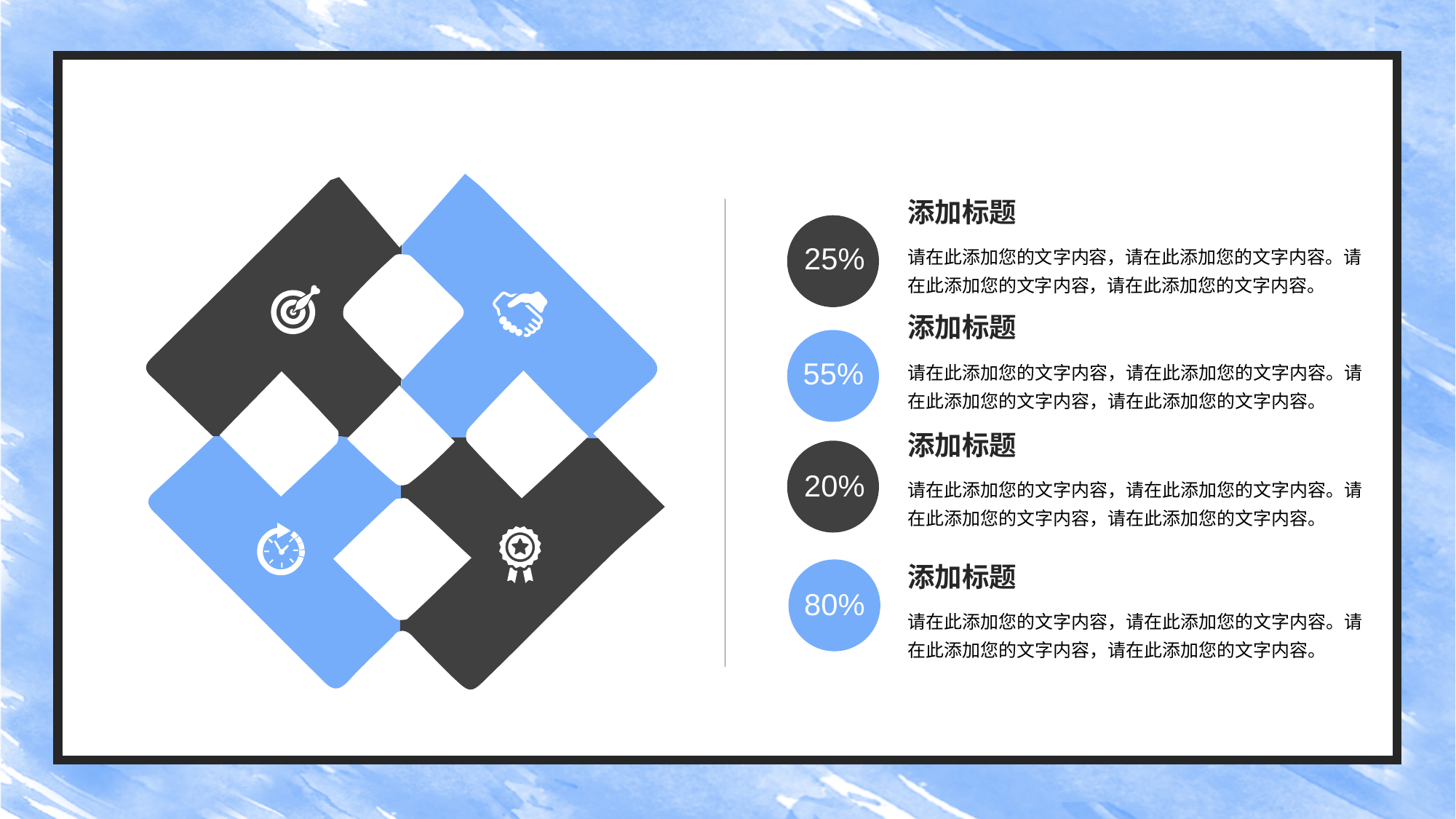

添加标题

请在此添加您的文字内容，请在此添加您的文字内容。请在此添加您的文字内容，请在此添加您的文字内容。
25%
添加标题

55%
请在此添加您的文字内容，请在此添加您的文字内容。请在此添加您的文字内容，请在此添加您的文字内容。
添加标题

20%
请在此添加您的文字内容，请在此添加您的文字内容。请在此添加您的文字内容，请在此添加您的文字内容。
添加标题

80%
请在此添加您的文字内容，请在此添加您的文字内容。请在此添加您的文字内容，请在此添加您的文字内容。